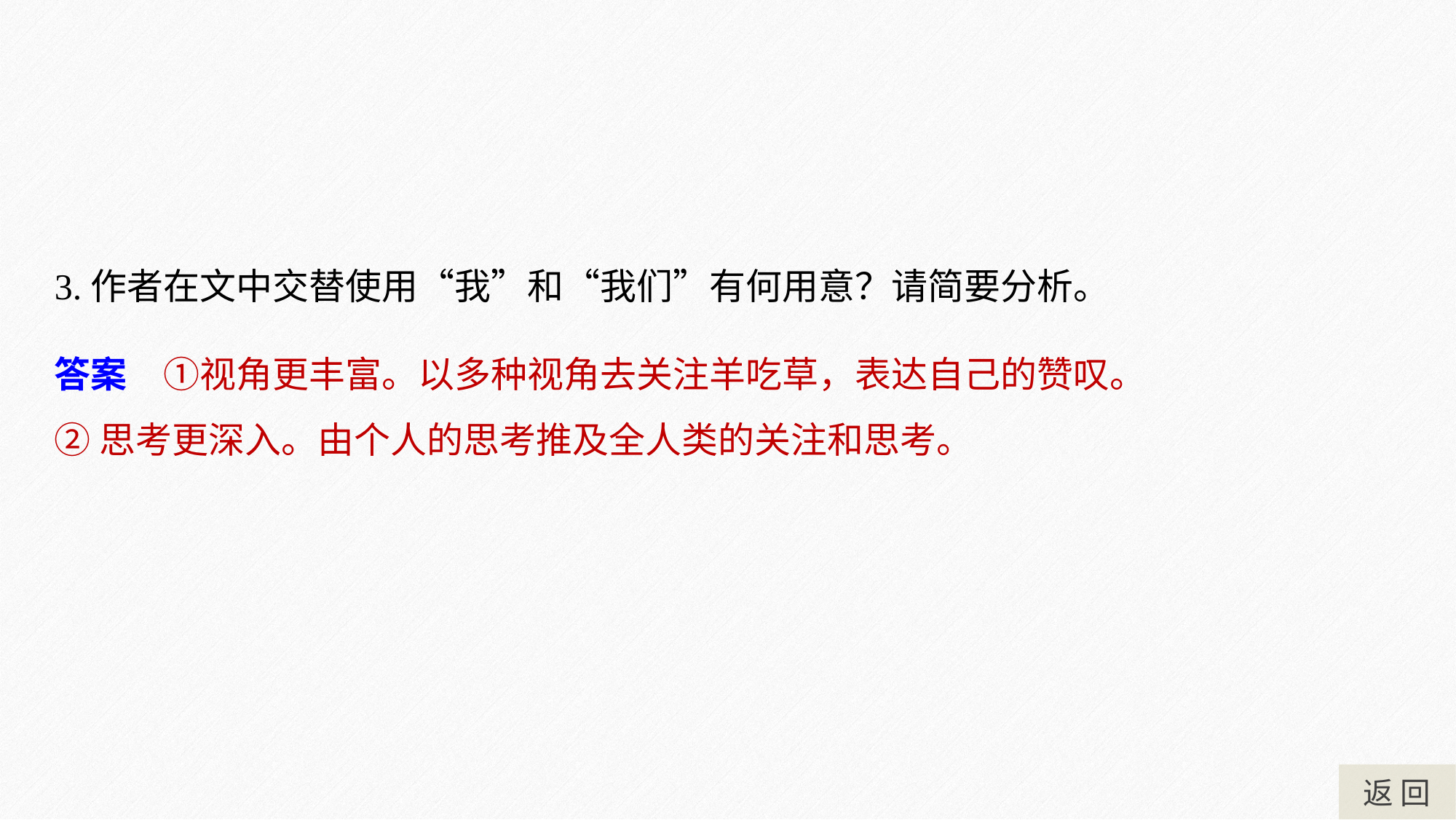

3.作者在文中交替使用“我”和“我们”有何用意？请简要分析。
答案　①视角更丰富。以多种视角去关注羊吃草，表达自己的赞叹。
②思考更深入。由个人的思考推及全人类的关注和思考。
返 回